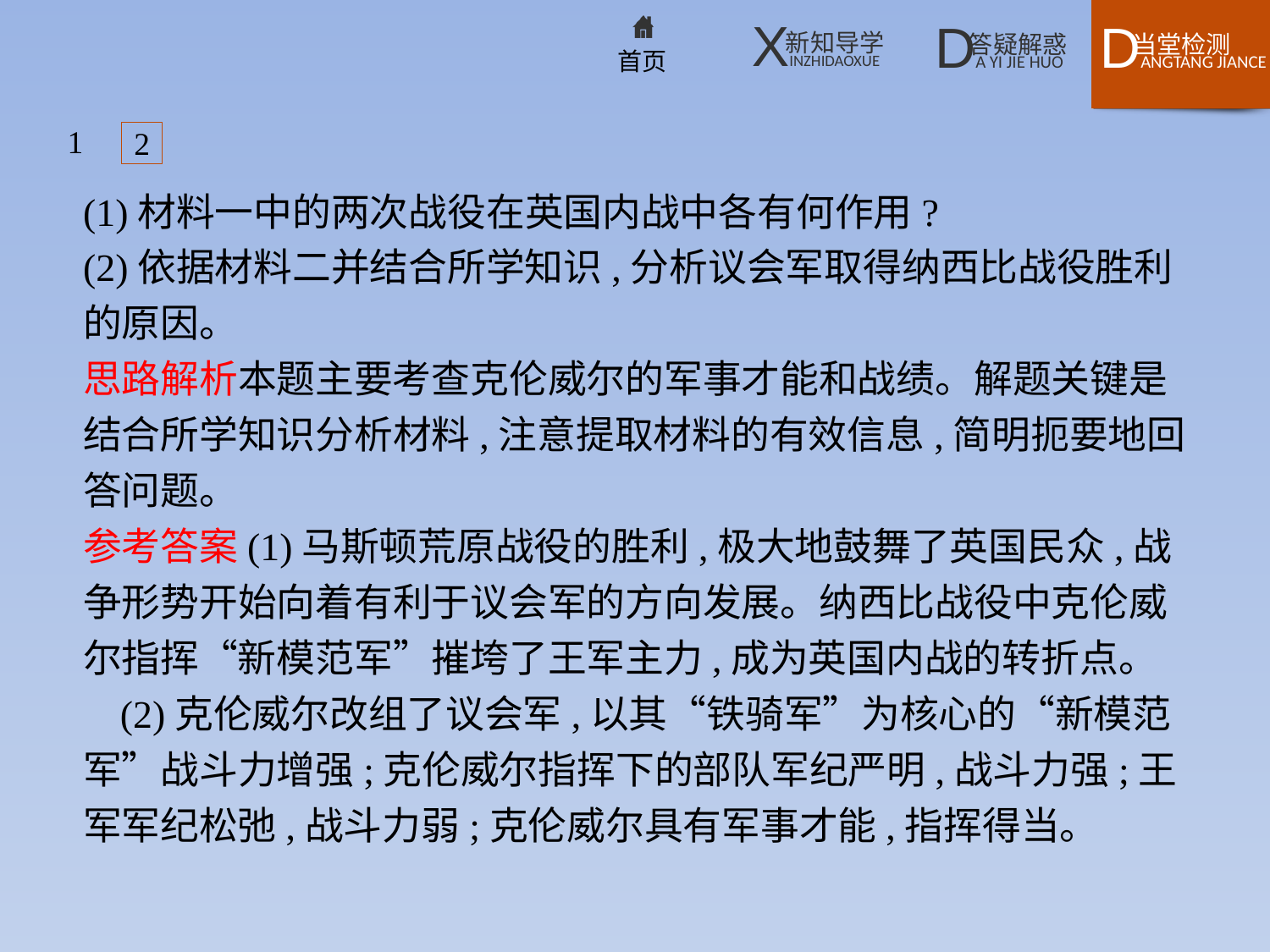

1
2
(1)材料一中的两次战役在英国内战中各有何作用?
(2)依据材料二并结合所学知识,分析议会军取得纳西比战役胜利的原因。
思路解析本题主要考查克伦威尔的军事才能和战绩。解题关键是结合所学知识分析材料,注意提取材料的有效信息,简明扼要地回答问题。
参考答案(1)马斯顿荒原战役的胜利,极大地鼓舞了英国民众,战争形势开始向着有利于议会军的方向发展。纳西比战役中克伦威尔指挥“新模范军”摧垮了王军主力,成为英国内战的转折点。
(2)克伦威尔改组了议会军,以其“铁骑军”为核心的“新模范军”战斗力增强;克伦威尔指挥下的部队军纪严明,战斗力强;王军军纪松弛,战斗力弱;克伦威尔具有军事才能,指挥得当。